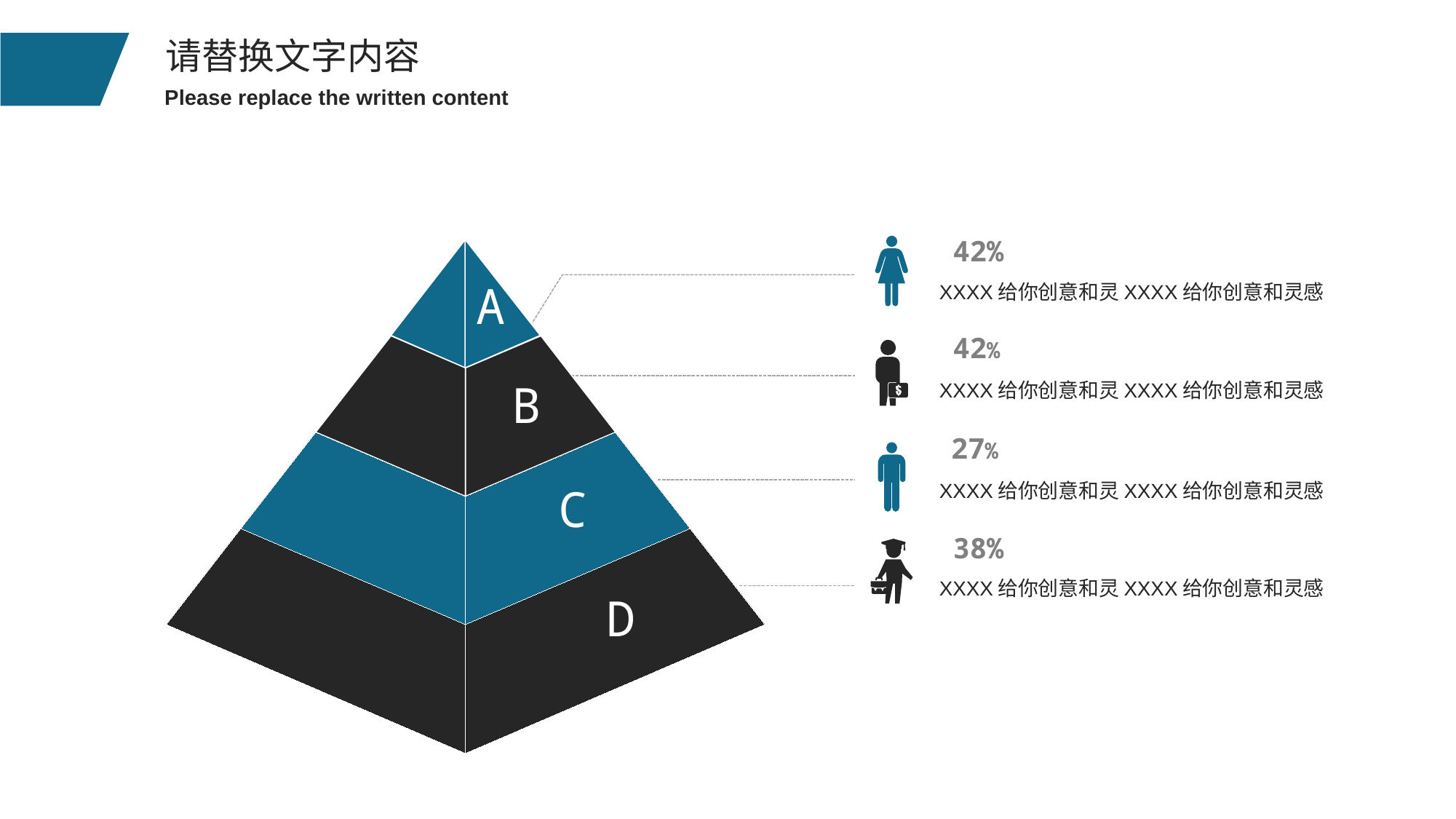

42%

A

B

C

D
XXXX给你创意和灵XXXX给你创意和灵感

42%

XXXX给你创意和灵XXXX给你创意和灵感

27%

XXXX给你创意和灵XXXX给你创意和灵感

38%

XXXX给你创意和灵XXXX给你创意和灵感